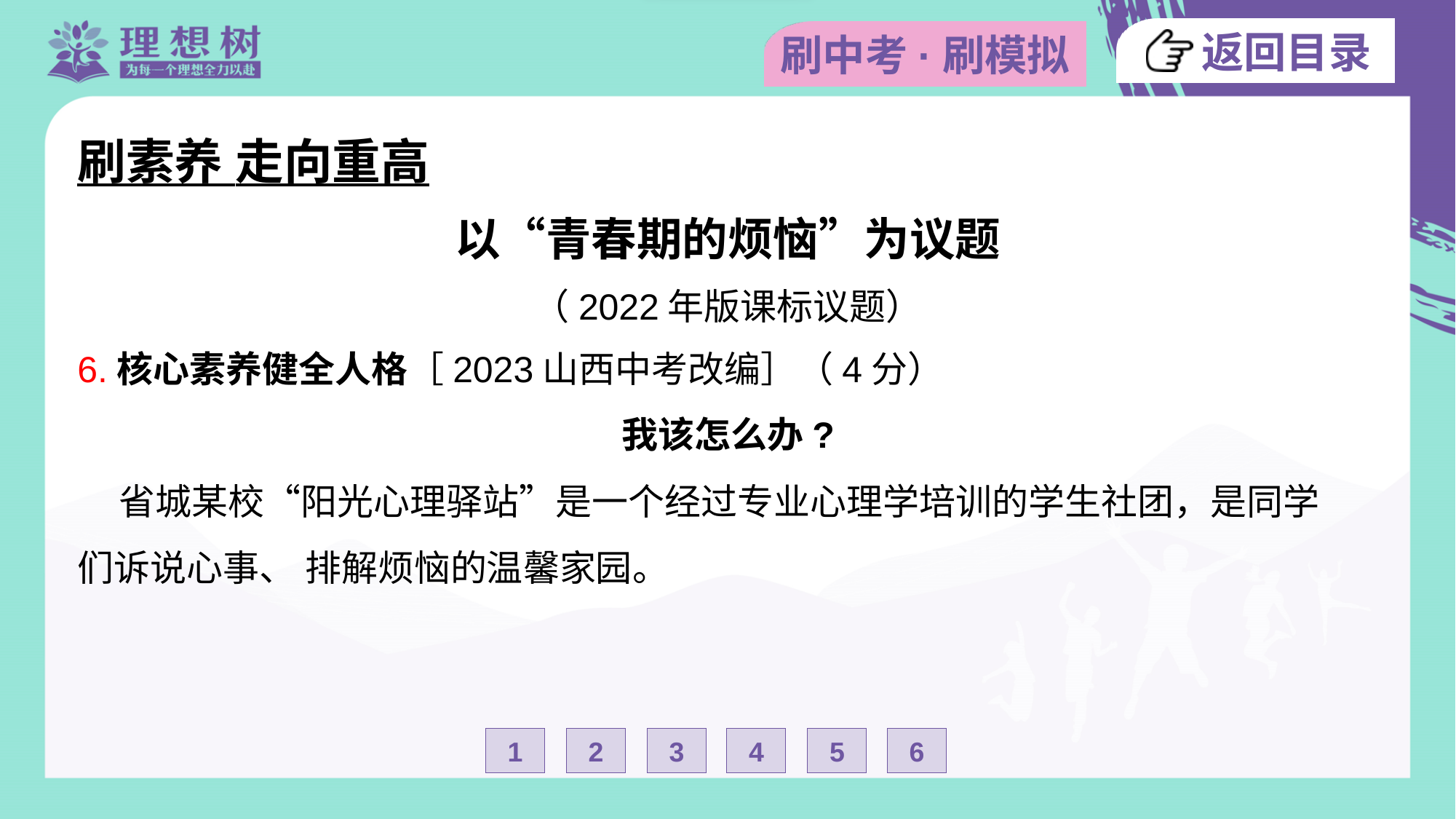

刷素养 走向重高
以“青春期的烦恼”为议题
（2022年版课标议题）
6.核心素养健全人格［2023山西中考改编］（4分）
我该怎么办?
    省城某校“阳光心理驿站”是一个经过专业心理学培训的学生社团，是同学
们诉说心事、 排解烦恼的温馨家园。